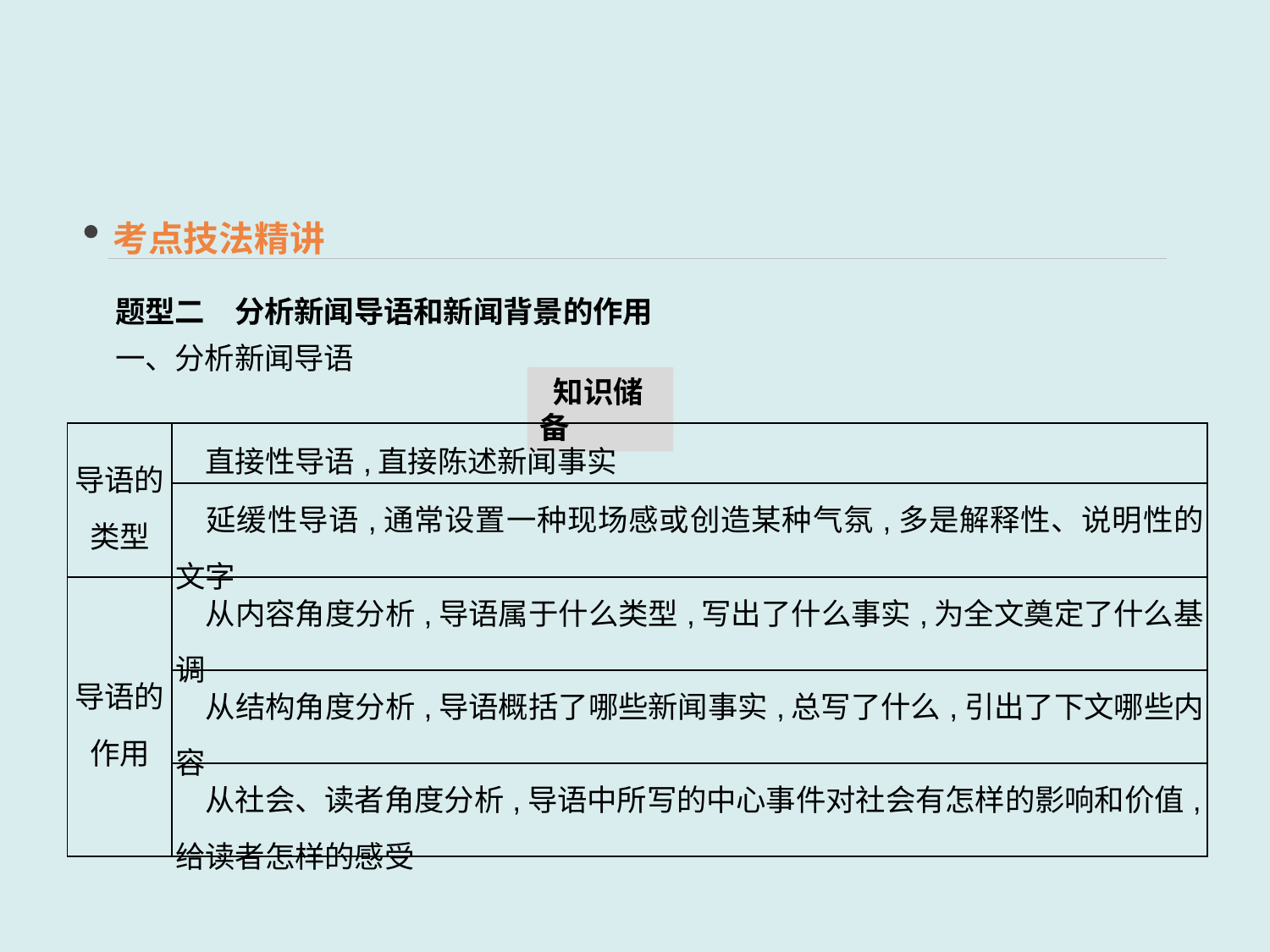

考点技法精讲

题型二　分析新闻导语和新闻背景的作用
一、分析新闻导语
 知识储备
| 导语的 类型 | 直接性导语,直接陈述新闻事实 |
| --- | --- |
|  | 延缓性导语,通常设置一种现场感或创造某种气氛,多是解释性、说明性的文字 |
| 导语的 作用 | 从内容角度分析,导语属于什么类型,写出了什么事实,为全文奠定了什么基调 |
|  | 从结构角度分析,导语概括了哪些新闻事实,总写了什么,引出了下文哪些内容 |
|  | 从社会、读者角度分析,导语中所写的中心事件对社会有怎样的影响和价值,给读者怎样的感受 |